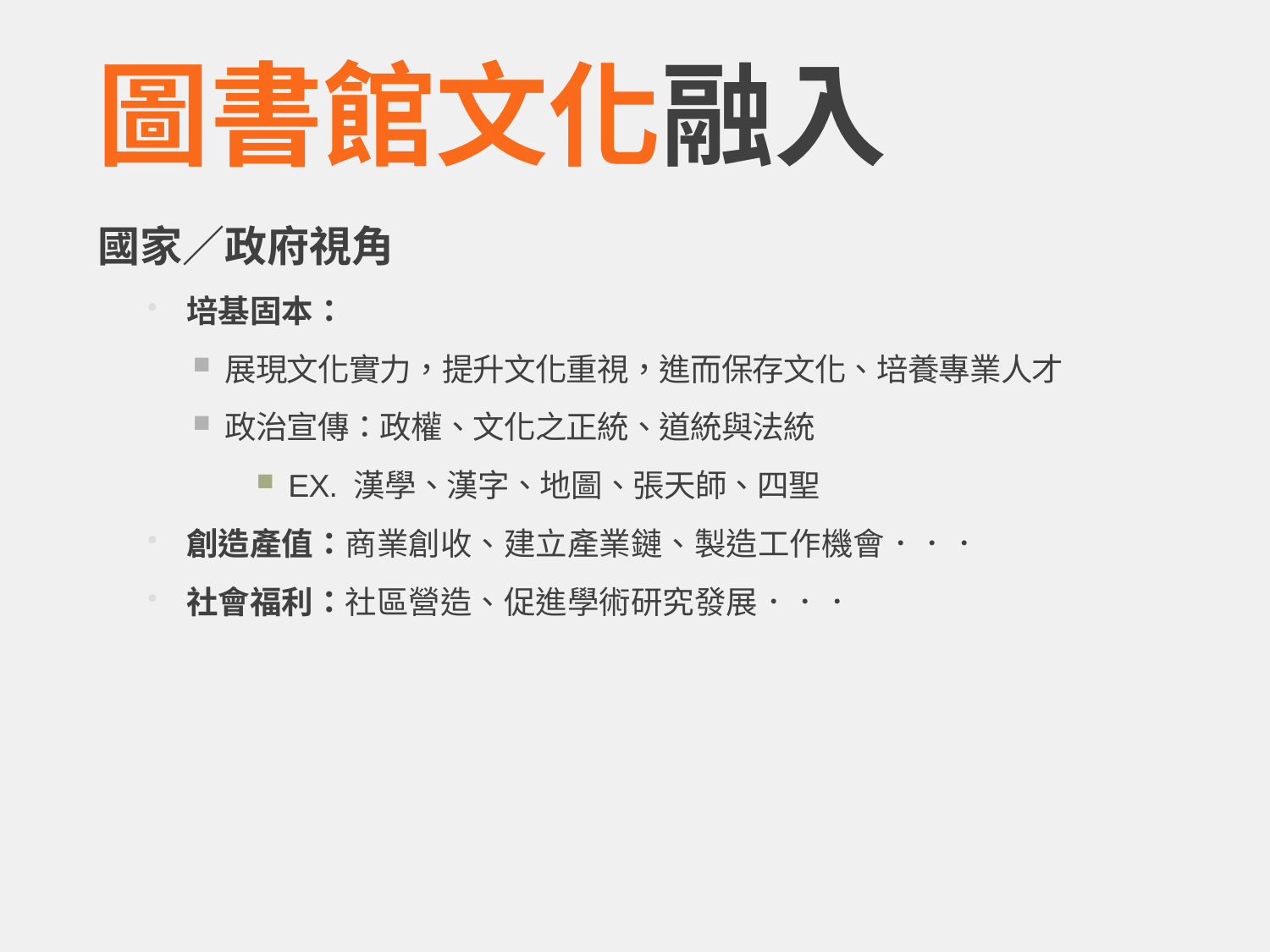

# 圖書館文化融入
國家／政府視角
培基固本：
展現文化實力，提升文化重視，進而保存文化、培養專業人才
政治宣傳：政權、文化之正統、道統與法統
EX. 漢學、漢字、地圖、張天師、四聖
創造產值：商業創收、建立產業鏈、製造工作機會．．．
社會福利：社區營造、促進學術研究發展．．．